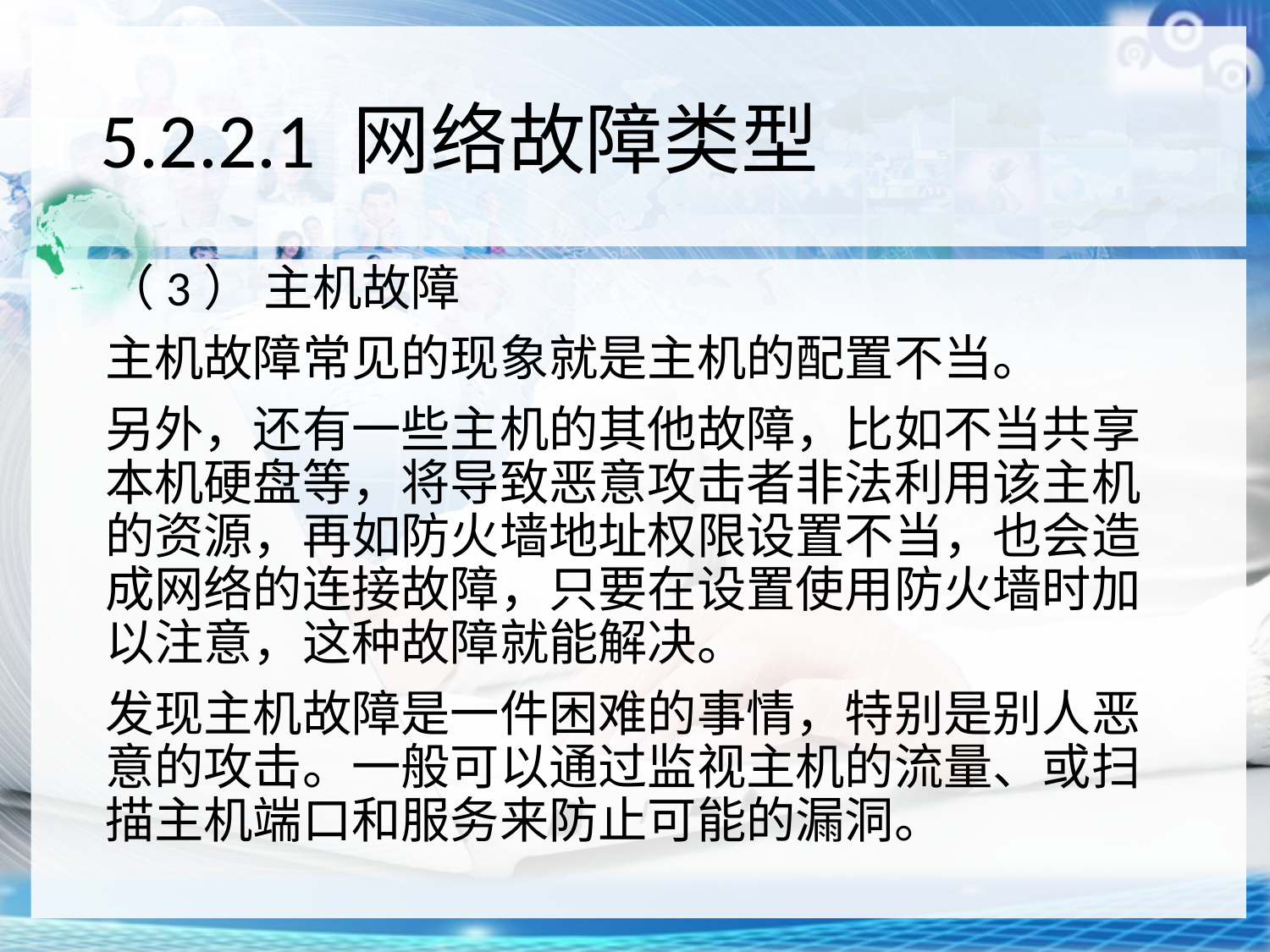

# 5.2.2.1 网络故障类型
（3） 主机故障
主机故障常见的现象就是主机的配置不当。
另外，还有一些主机的其他故障，比如不当共享本机硬盘等，将导致恶意攻击者非法利用该主机的资源，再如防火墙地址权限设置不当，也会造成网络的连接故障，只要在设置使用防火墙时加以注意，这种故障就能解决。
发现主机故障是一件困难的事情，特别是别人恶意的攻击。一般可以通过监视主机的流量、或扫描主机端口和服务来防止可能的漏洞。